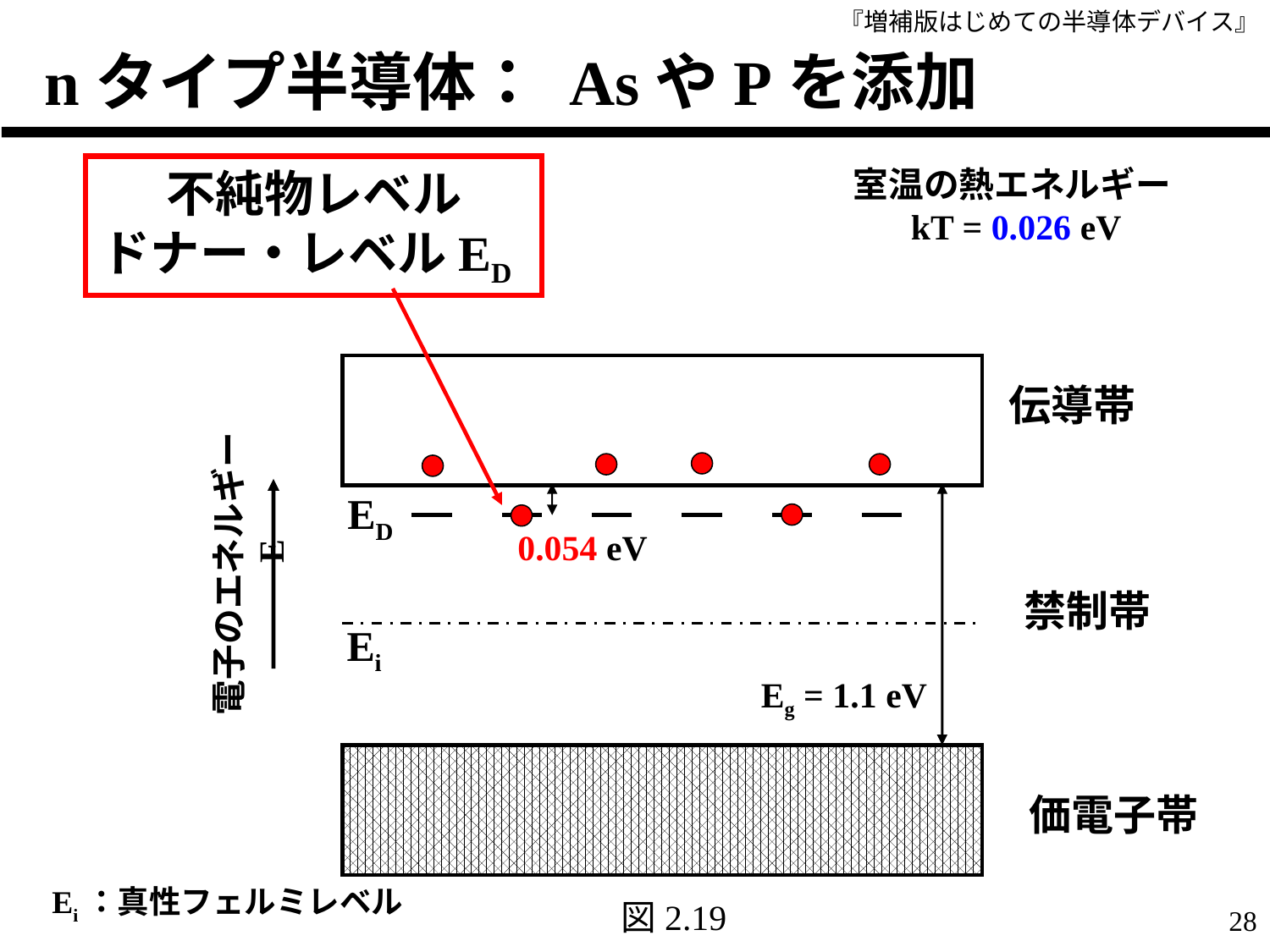

# nタイプ半導体： AsやPを添加
不純物レベル
ドナー・レベルED

室温の熱エネルギー
kT = 0.026 eV

伝導帯

ED

0.054 eV
電子のエネルギー　E
禁制帯
Ei
Eg = 1.1 eV

価電子帯
Ei：真性フェルミレベル
図2.19
28